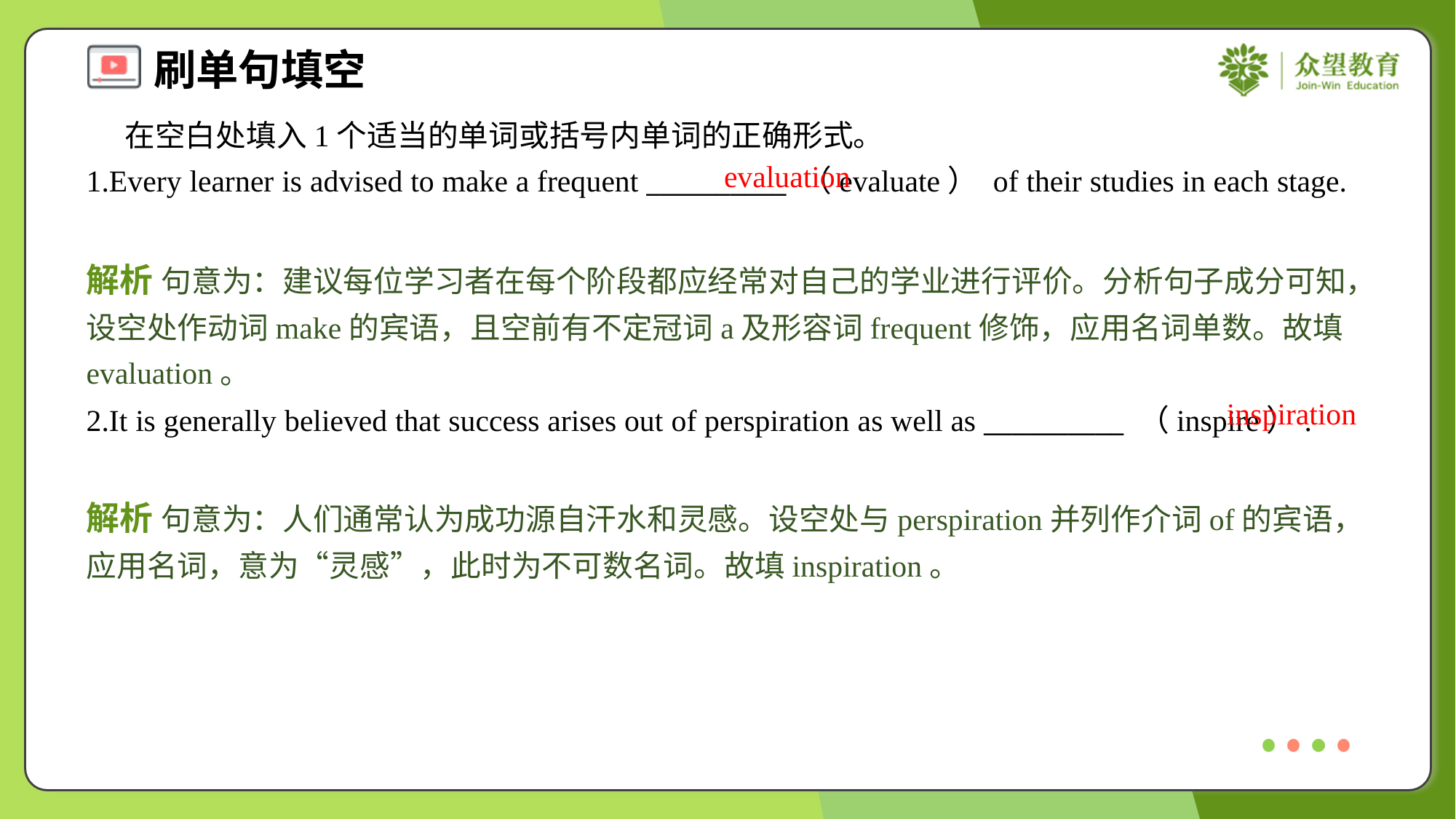

在空白处填入1个适当的单词或括号内单词的正确形式。
1.Every learner is advised to make a frequent __________ （evaluate） of their studies in each stage.
evaluation
解析 句意为：建议每位学习者在每个阶段都应经常对自己的学业进行评价。分析句子成分可知，设空处作动词make的宾语，且空前有不定冠词a及形容词frequent修饰，应用名词单数。故填evaluation。
inspiration
2.It is generally believed that success arises out of perspiration as well as __________ （inspire）.
解析 句意为：人们通常认为成功源自汗水和灵感。设空处与perspiration并列作介词of的宾语，应用名词，意为“灵感”，此时为不可数名词。故填inspiration。